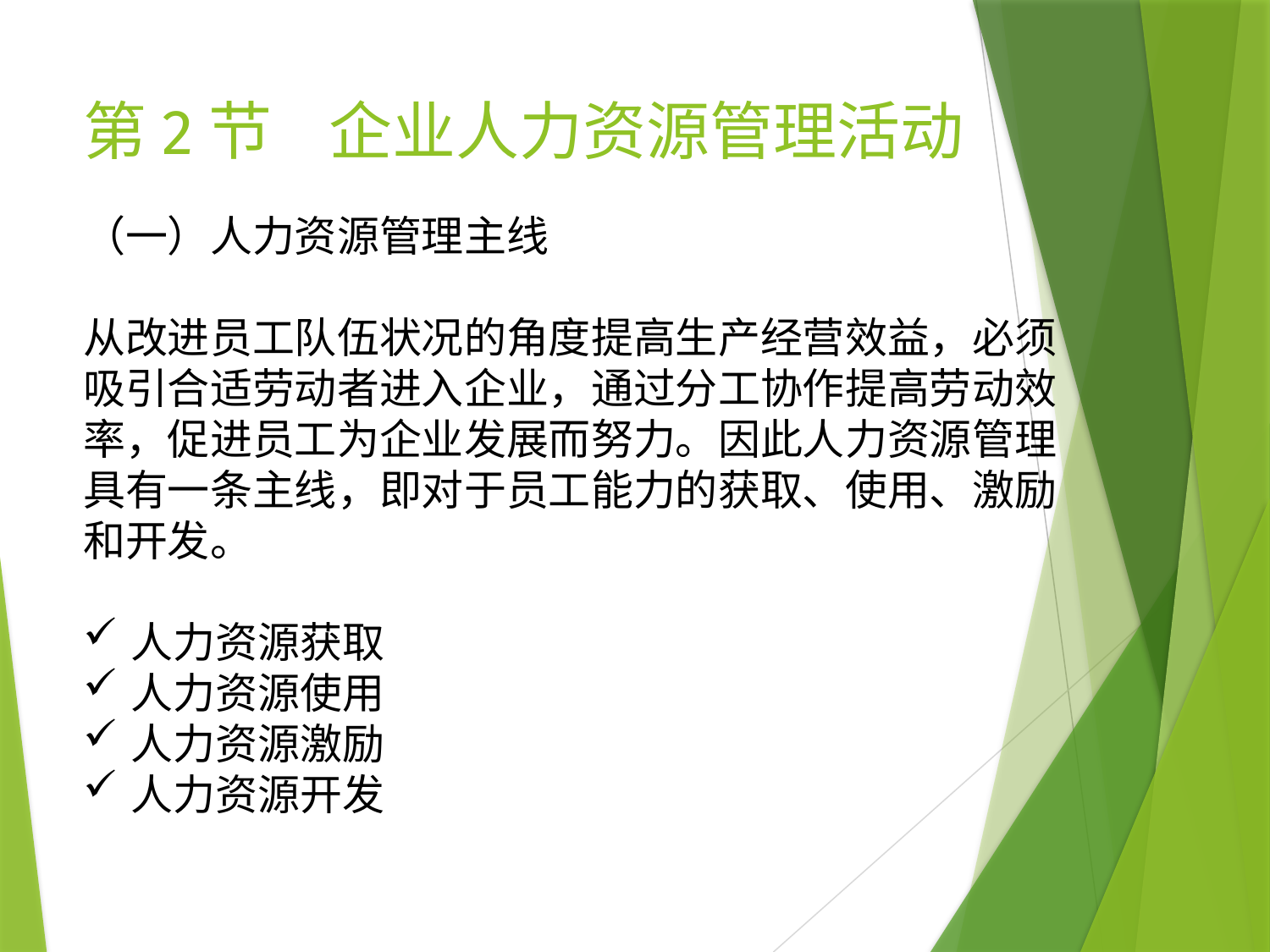

# 第2节    企业人力资源管理活动
（一）人力资源管理主线

从改进员工队伍状况的角度提高生产经营效益，必须吸引合适劳动者进入企业，通过分工协作提高劳动效率，促进员工为企业发展而努力。因此人力资源管理具有一条主线，即对于员工能力的获取、使用、激励和开发。

人力资源获取
人力资源使用
人力资源激励
人力资源开发